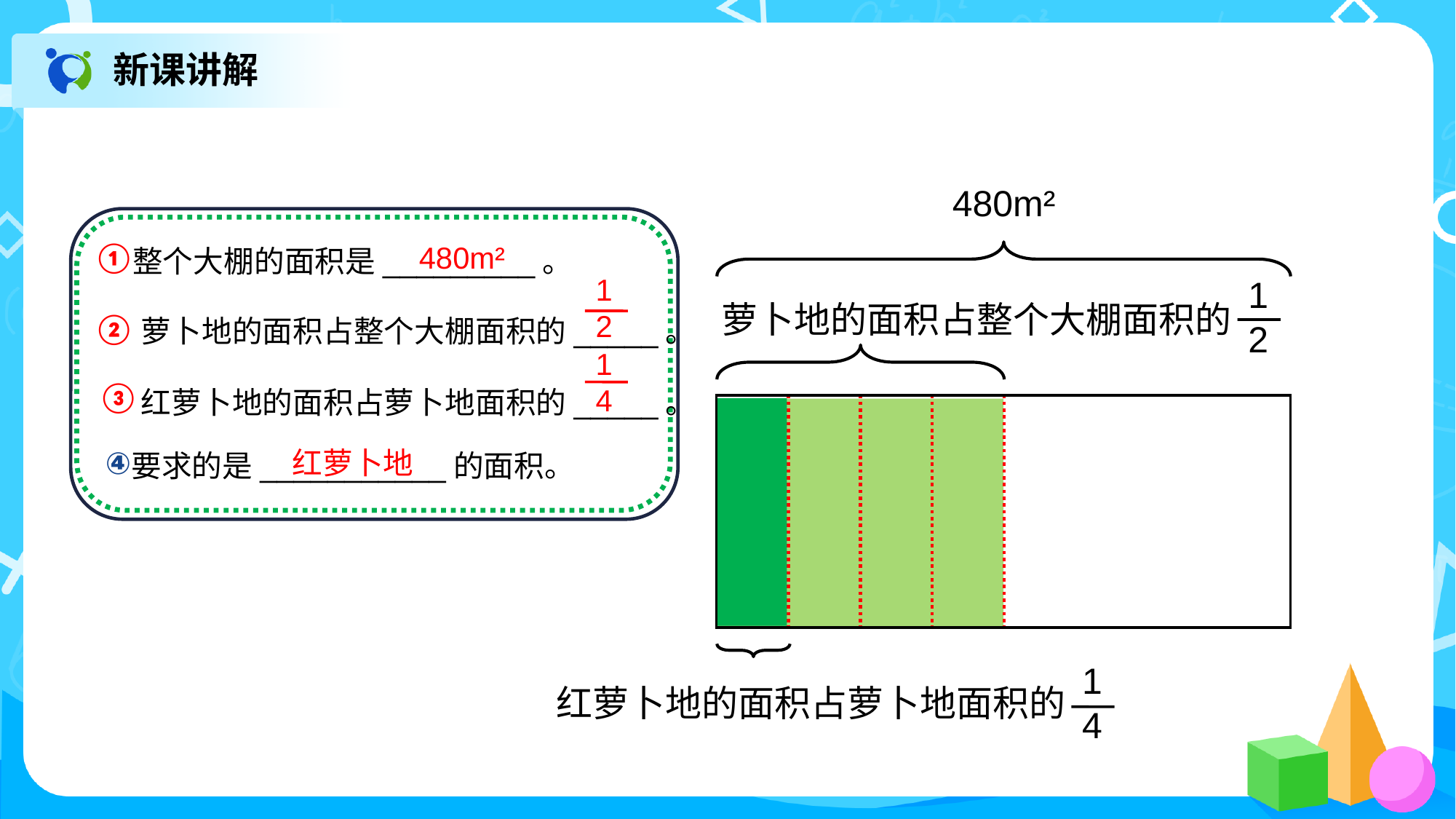

新课讲解
480m²

①
整个大棚的面积是_________。
480m²
1
2

1
2

萝卜地的面积占整个大棚面积的
②
萝卜地的面积占整个大棚面积的_____。
1
4

③
红萝卜地的面积占萝卜地面积的_____。

④
要求的是___________的面积。
红萝卜地

1
4

红萝卜地的面积占萝卜地面积的